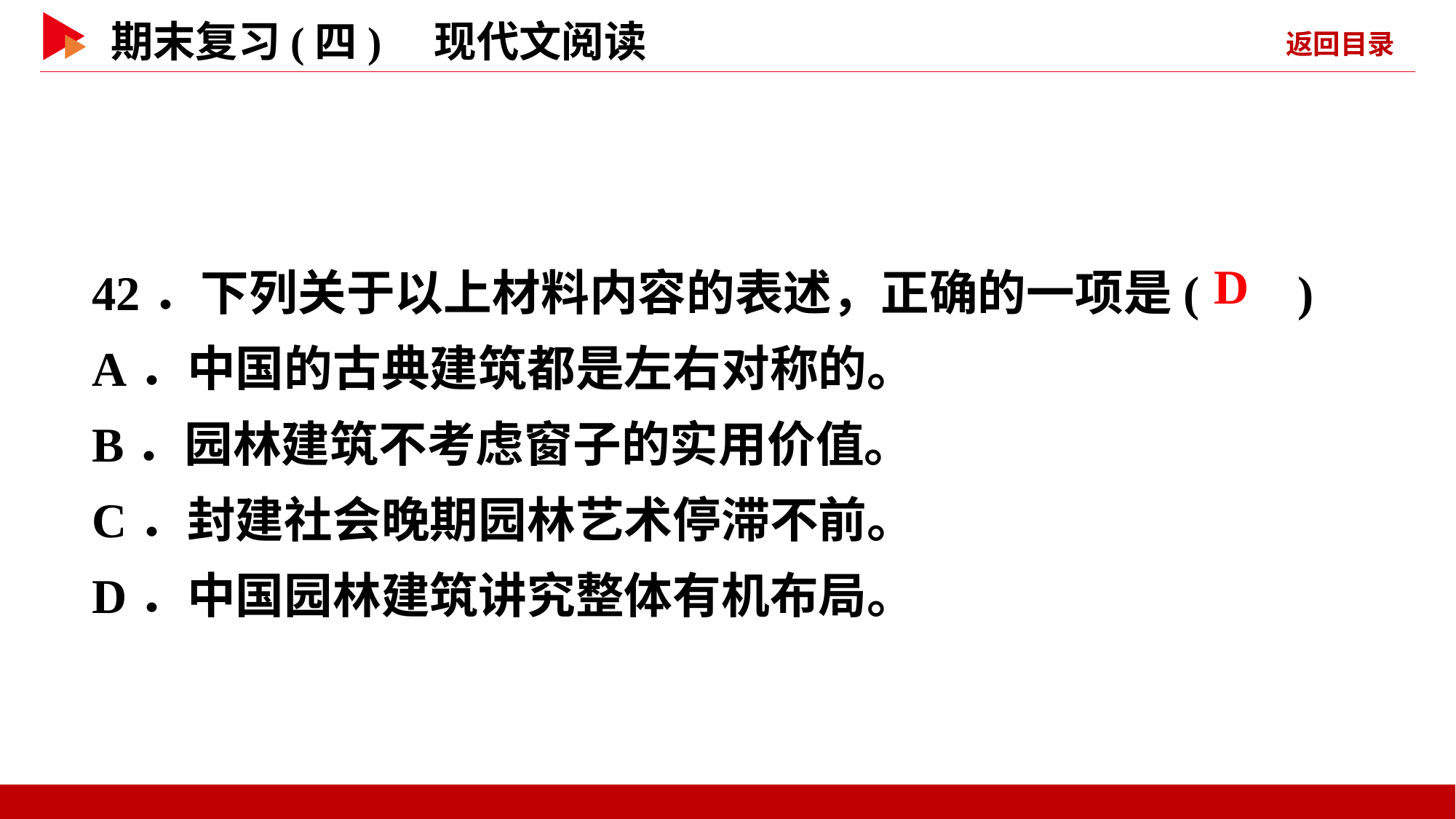

42．下列关于以上材料内容的表述，正确的一项是(        )
A．中国的古典建筑都是左右对称的。
B．园林建筑不考虑窗子的实用价值。
C．封建社会晚期园林艺术停滞不前。
D．中国园林建筑讲究整体有机布局。
   D